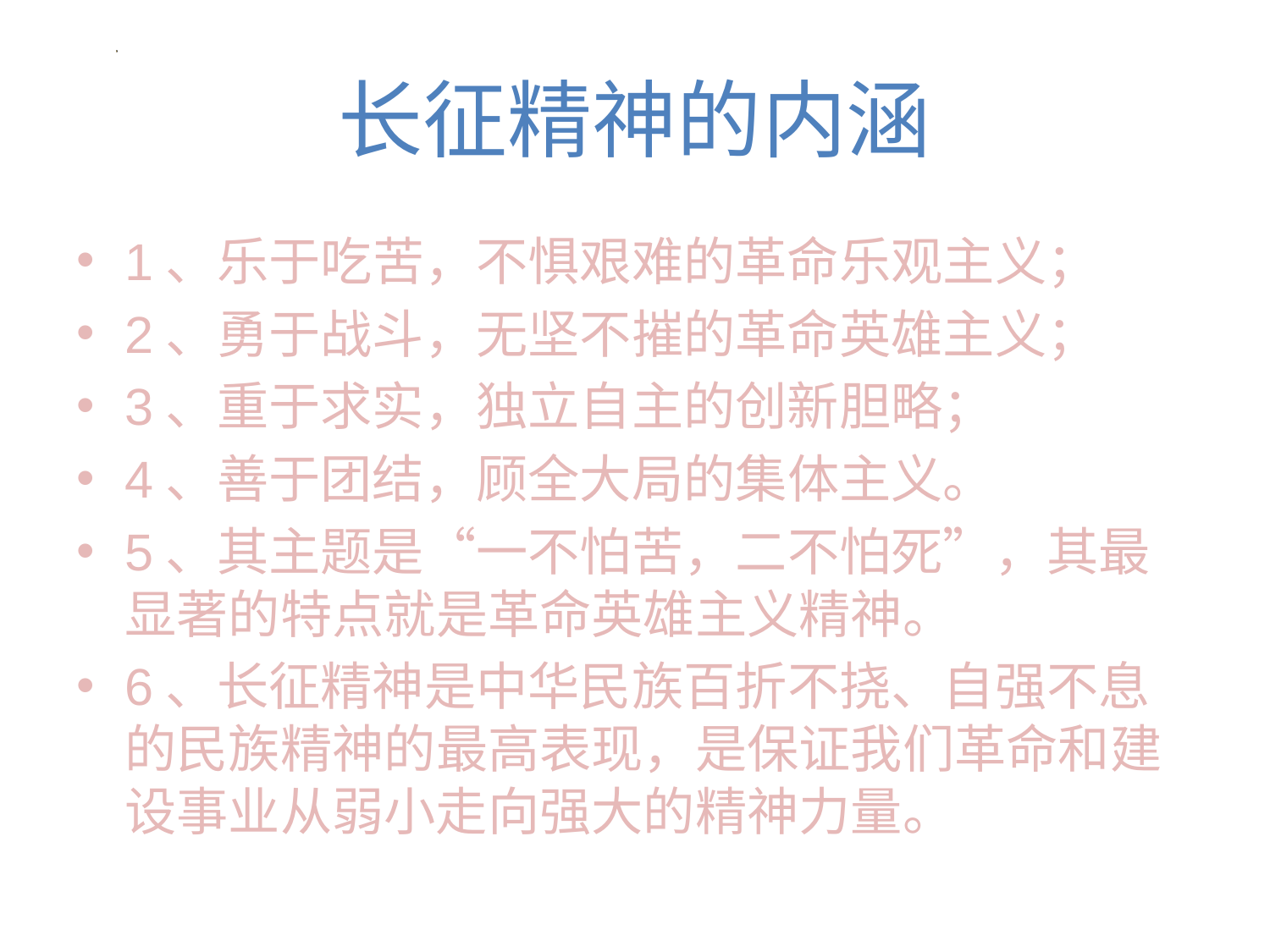

# 长征精神的内涵
1、乐于吃苦，不惧艰难的革命乐观主义；
2、勇于战斗，无坚不摧的革命英雄主义；
3、重于求实，独立自主的创新胆略；
4、善于团结，顾全大局的集体主义。
5、其主题是“一不怕苦，二不怕死”，其最显著的特点就是革命英雄主义精神。
6、长征精神是中华民族百折不挠、自强不息的民族精神的最高表现，是保证我们革命和建设事业从弱小走向强大的精神力量。